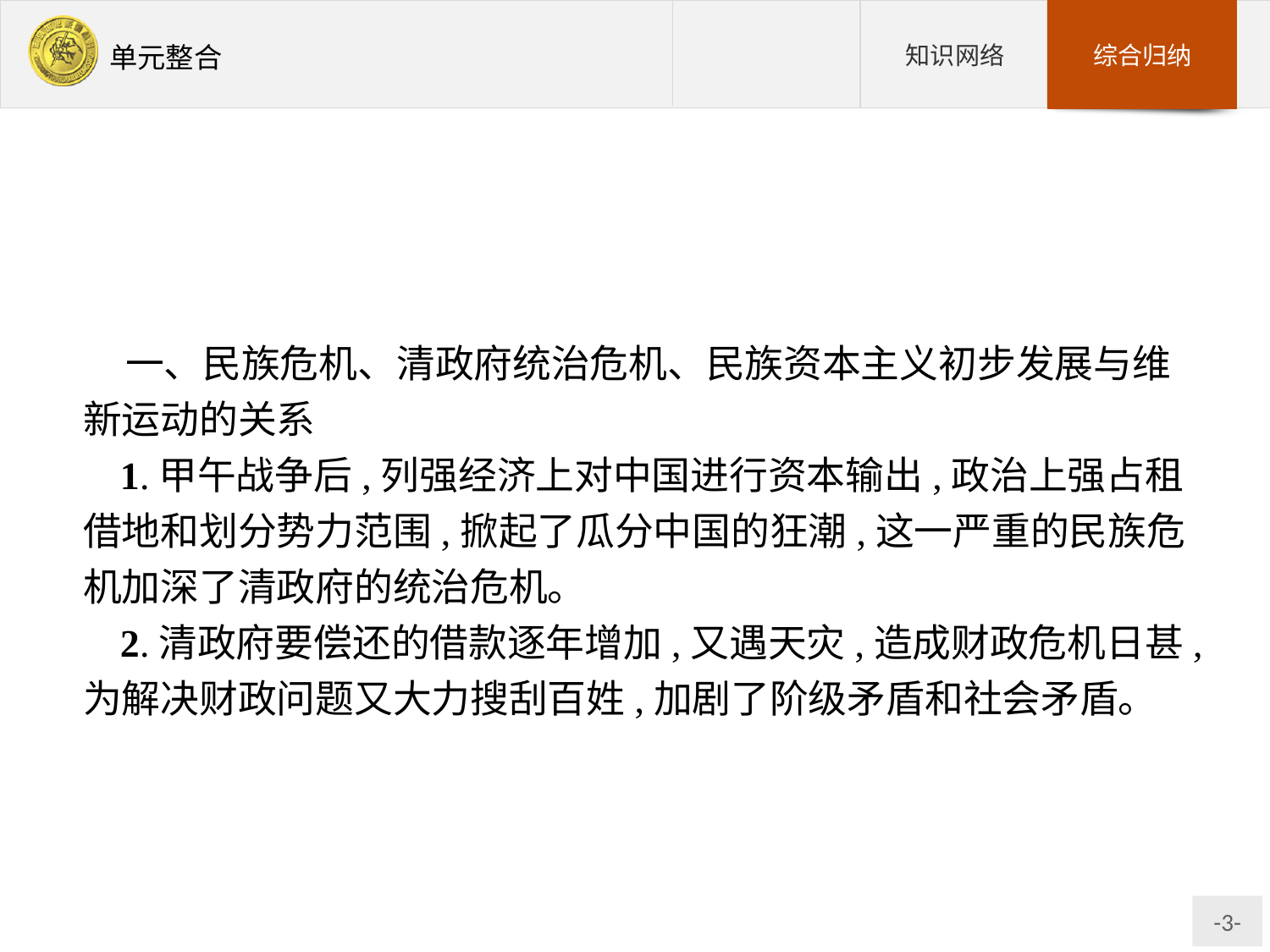

一、民族危机、清政府统治危机、民族资本主义初步发展与维新运动的关系
1.甲午战争后,列强经济上对中国进行资本输出,政治上强占租借地和划分势力范围,掀起了瓜分中国的狂潮,这一严重的民族危机加深了清政府的统治危机。
2.清政府要偿还的借款逐年增加,又遇天灾,造成财政危机日甚,为解决财政问题又大力搜刮百姓,加剧了阶级矛盾和社会矛盾。